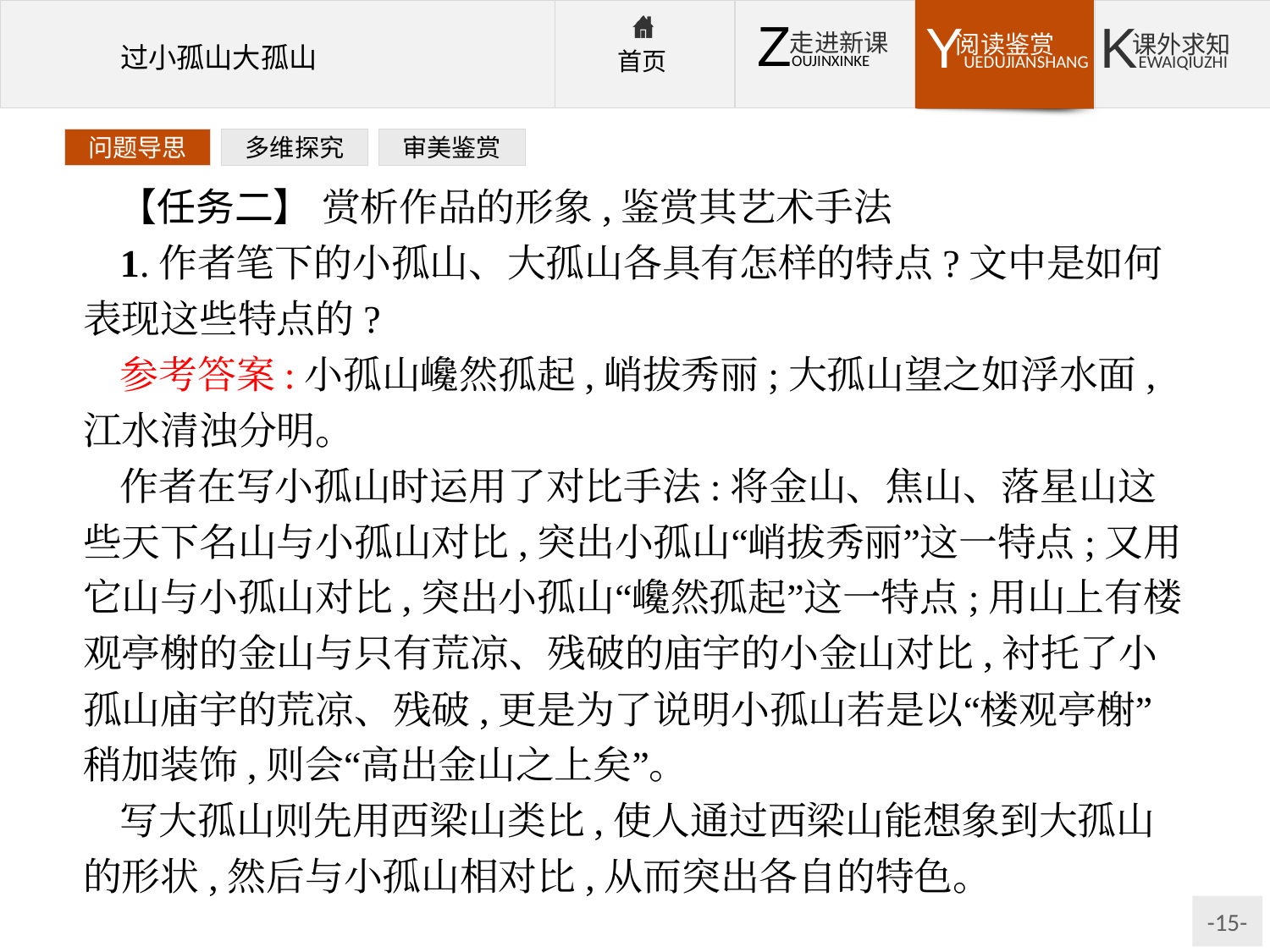

问题导思
多维探究
审美鉴赏
【任务二】 赏析作品的形象,鉴赏其艺术手法
1.作者笔下的小孤山、大孤山各具有怎样的特点?文中是如何表现这些特点的?
参考答案:小孤山巉然孤起,峭拔秀丽;大孤山望之如浮水面,江水清浊分明。
作者在写小孤山时运用了对比手法:将金山、焦山、落星山这些天下名山与小孤山对比,突出小孤山“峭拔秀丽”这一特点;又用它山与小孤山对比,突出小孤山“巉然孤起”这一特点;用山上有楼观亭榭的金山与只有荒凉、残破的庙宇的小金山对比,衬托了小孤山庙宇的荒凉、残破,更是为了说明小孤山若是以“楼观亭榭”稍加装饰,则会“高出金山之上矣”。
写大孤山则先用西梁山类比,使人通过西梁山能想象到大孤山的形状,然后与小孤山相对比,从而突出各自的特色。